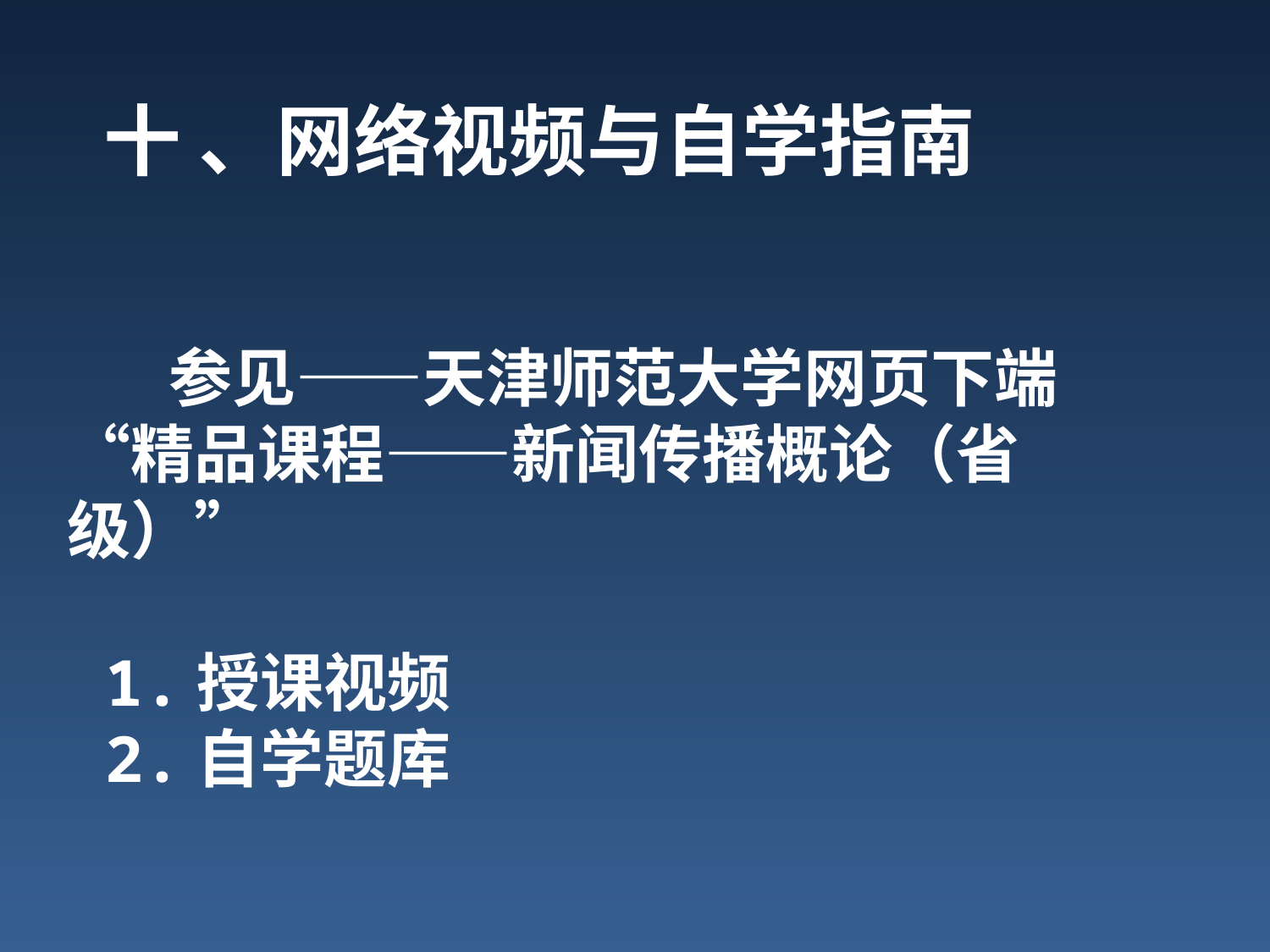

十 、网络视频与自学指南

      参见——天津师范大学网页下端“精品课程——新闻传播概论（省级）”

 1.授课视频
 2.自学题库